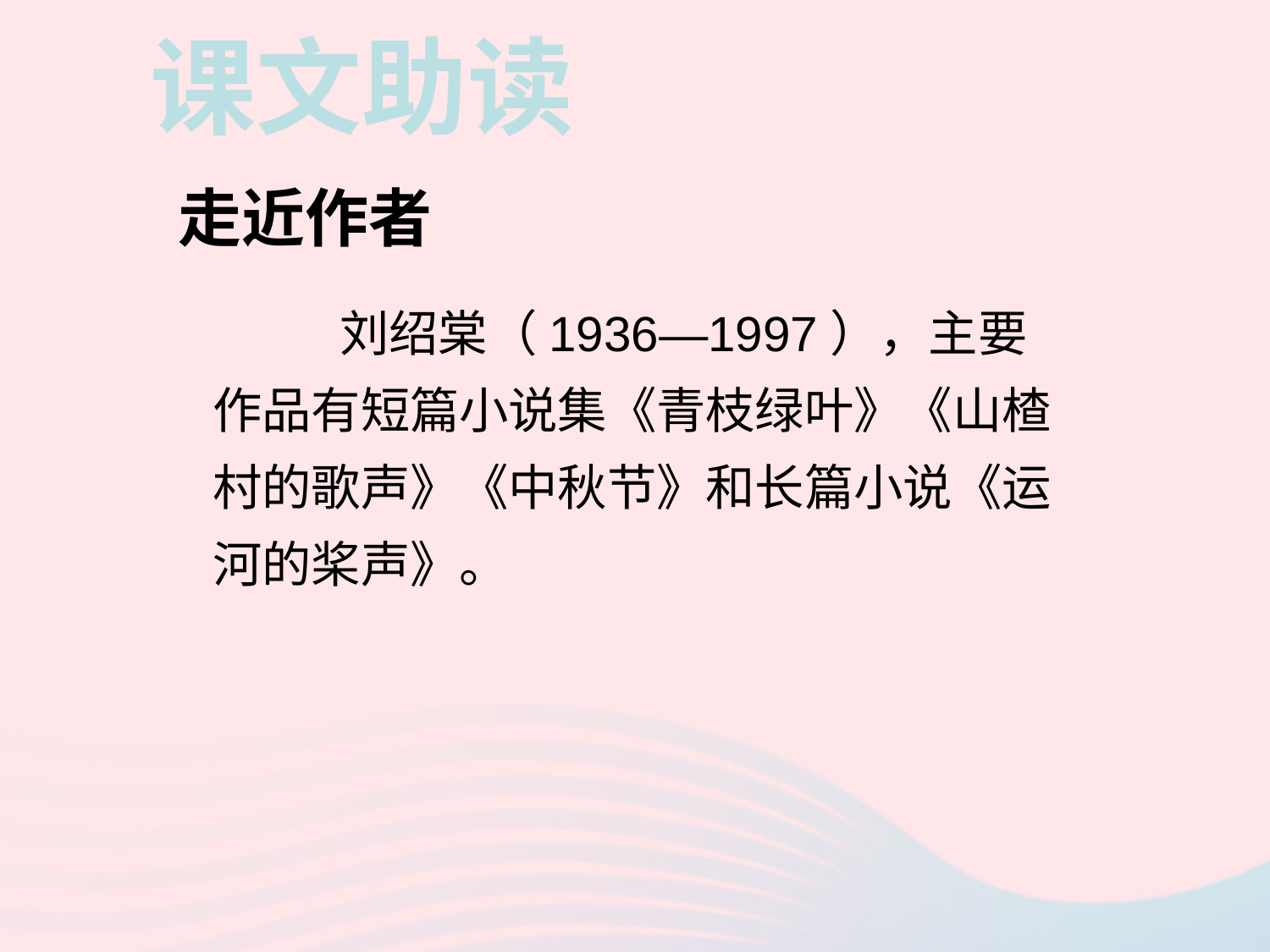

课文助读
走近作者
	刘绍棠（1936—1997），主要作品有短篇小说集《青枝绿叶》《山楂村的歌声》《中秋节》和长篇小说《运河的桨声》。